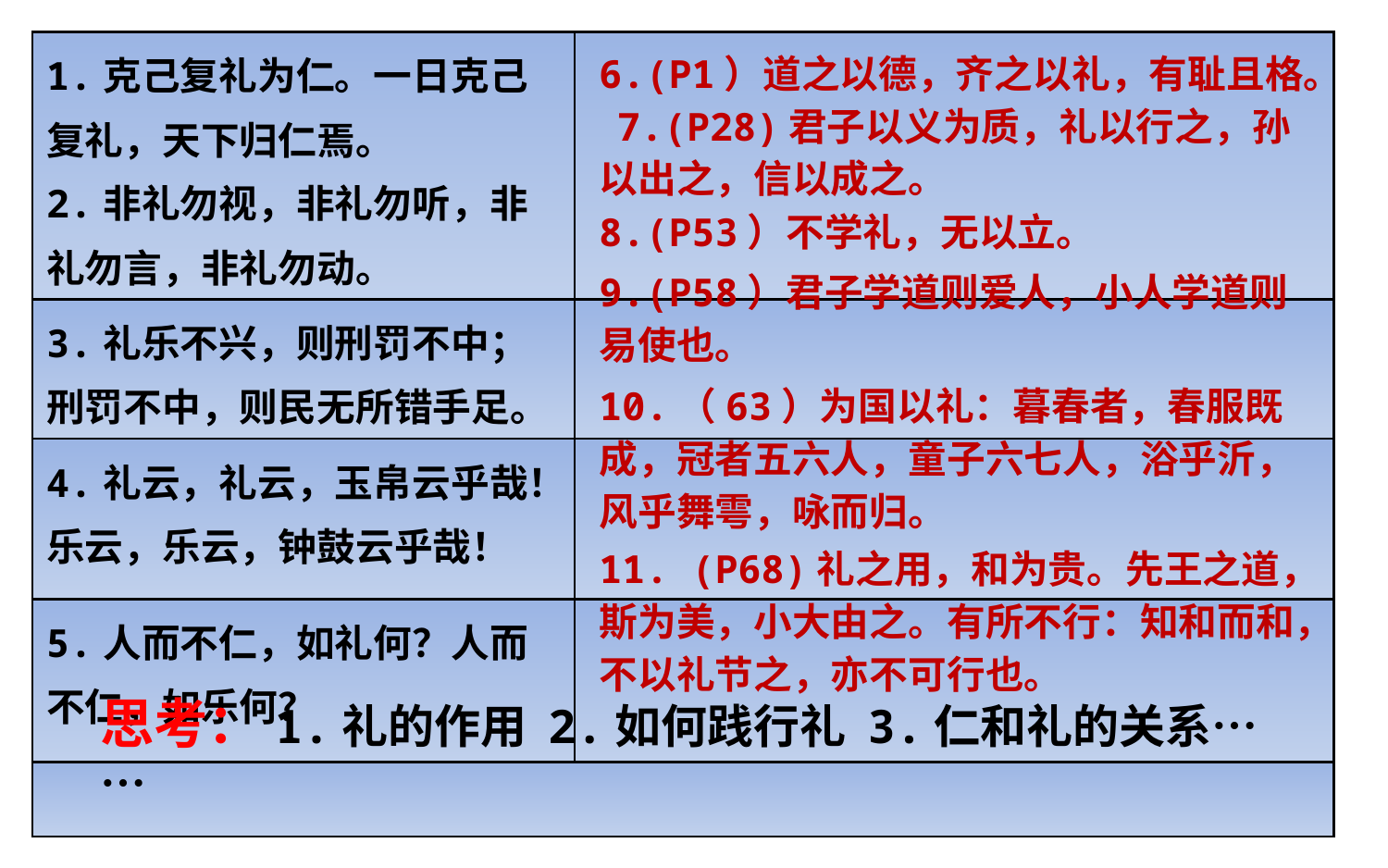

| 1.克己复礼为仁。一日克己复礼，天下归仁焉。 2.非礼勿视，非礼勿听，非礼勿言，非礼勿动。 |  |
| --- | --- |
| 3.礼乐不兴，则刑罚不中；刑罚不中，则民无所错手足。 |  |
| 4.礼云，礼云，玉帛云乎哉！乐云，乐云，钟鼓云乎哉！ |  |
| 5.人而不仁，如礼何？人而不仁，如乐何？ |  |
|  |  |
6.(P1）道之以德，齐之以礼，有耻且格。 7.(P28)君子以义为质，礼以行之，孙以出之，信以成之。
8.(P53）不学礼，无以立。

9.(P58）君子学道则爱人，小人学道则易使也。
10.（63）为国以礼：暮春者，春服既成，冠者五六人，童子六七人，浴乎沂，风乎舞雩，咏而归。
11. (P68)礼之用，和为贵。先王之道，斯为美，小大由之。有所不行：知和而和，不以礼节之，亦不可行也。
思考：1.礼的作用 2.如何践行礼 3.仁和礼的关系……